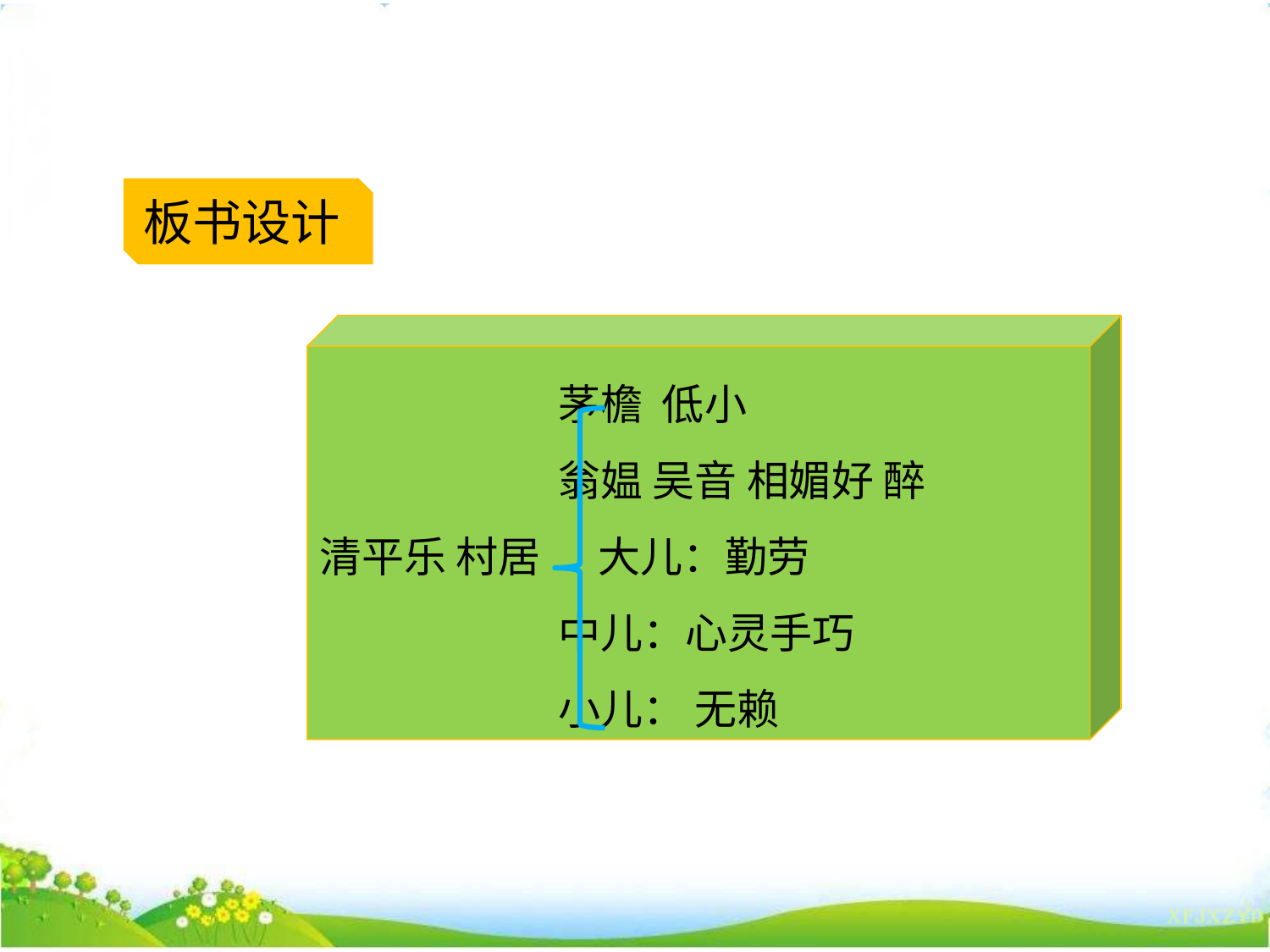

板书设计
                        茅檐  低小
                        翁媪 吴音 相媚好 醉
清平乐 村居      大儿：勤劳
                        中儿：心灵手巧
                        小儿： 无赖